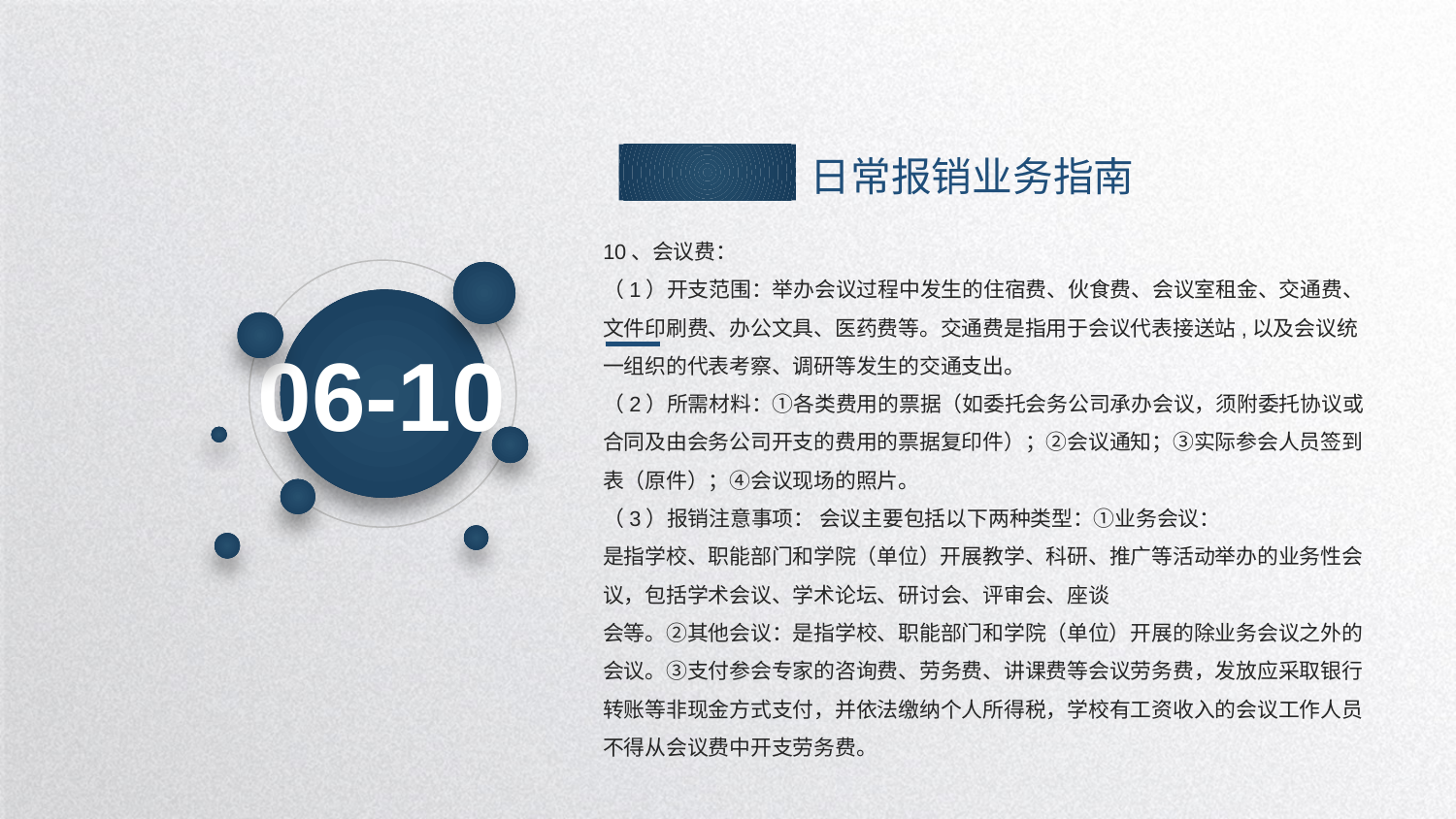

日常报销业务指南

10、会议费：
（1）开支范围：举办会议过程中发生的住宿费、伙食费、会议室租金、交通费、文件印刷费、办公文具、医药费等。交通费是指用于会议代表接送站,以及会议统一组织的代表考察、调研等发生的交通支出。
（2）所需材料：①各类费用的票据（如委托会务公司承办会议，须附委托协议或合同及由会务公司开支的费用的票据复印件）；②会议通知；③实际参会人员签到表（原件）；④会议现场的照片。
（3）报销注意事项： 会议主要包括以下两种类型：①业务会议：
是指学校、职能部门和学院（单位）开展教学、科研、推广等活动举办的业务性会议，包括学术会议、学术论坛、研讨会、评审会、座谈
会等。②其他会议：是指学校、职能部门和学院（单位）开展的除业务会议之外的会议。③支付参会专家的咨询费、劳务费、讲课费等会议劳务费，发放应采取银行转账等非现金方式支付，并依法缴纳个人所得税，学校有工资收入的会议工作人员不得从会议费中开支劳务费。

06-10